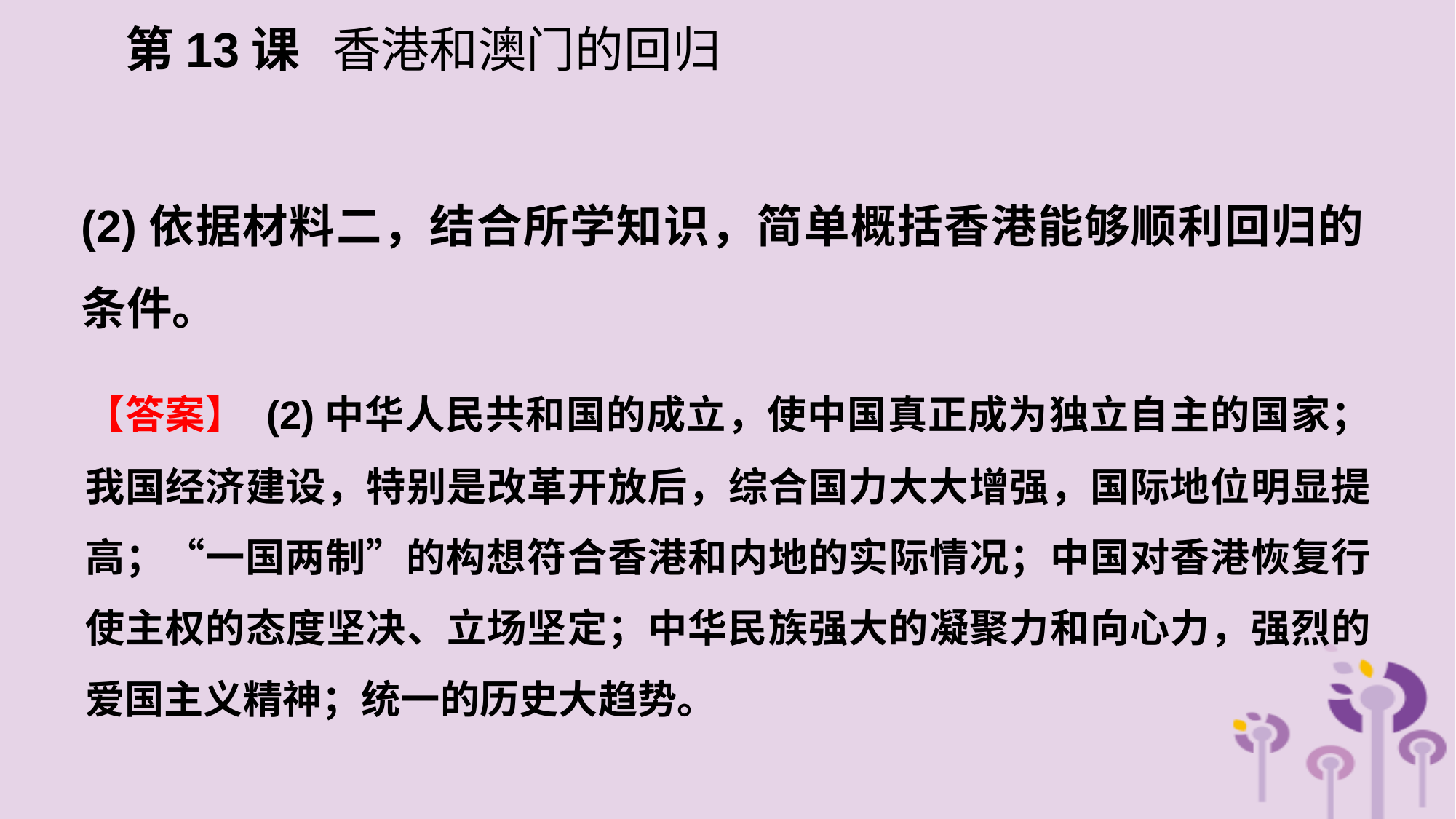

第13课   香港和澳门的回归
(2)依据材料二，结合所学知识，简单概括香港能够顺利回归的条件。
【答案】 (2)中华人民共和国的成立，使中国真正成为独立自主的国家；我国经济建设，特别是改革开放后，综合国力大大增强，国际地位明显提高；“一国两制”的构想符合香港和内地的实际情况；中国对香港恢复行使主权的态度坚决、立场坚定；中华民族强大的凝聚力和向心力，强烈的爱国主义精神；统一的历史大趋势。